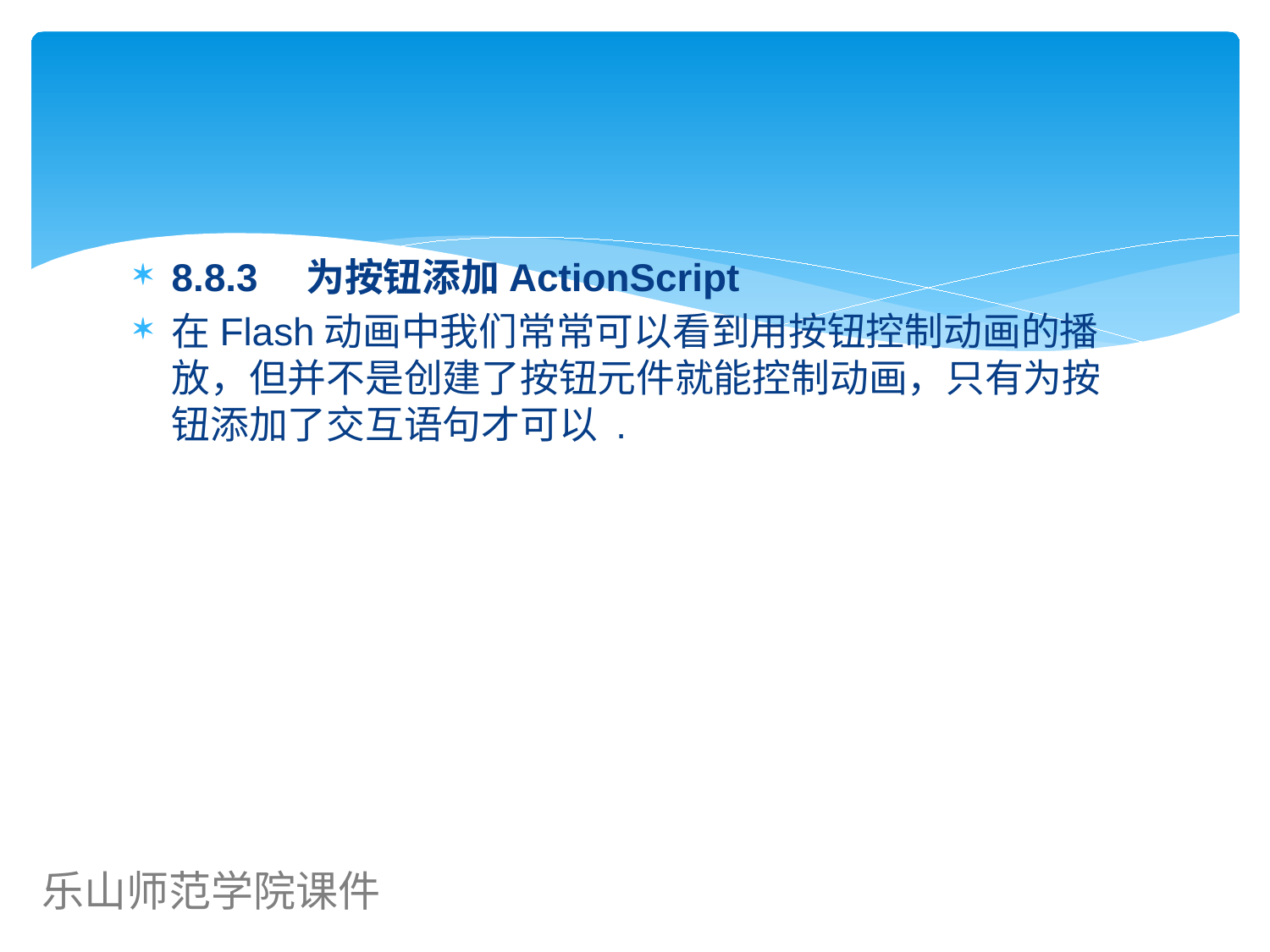

8.8.3　为按钮添加ActionScript
在Flash动画中我们常常可以看到用按钮控制动画的播放，但并不是创建了按钮元件就能控制动画，只有为按钮添加了交互语句才可以 .